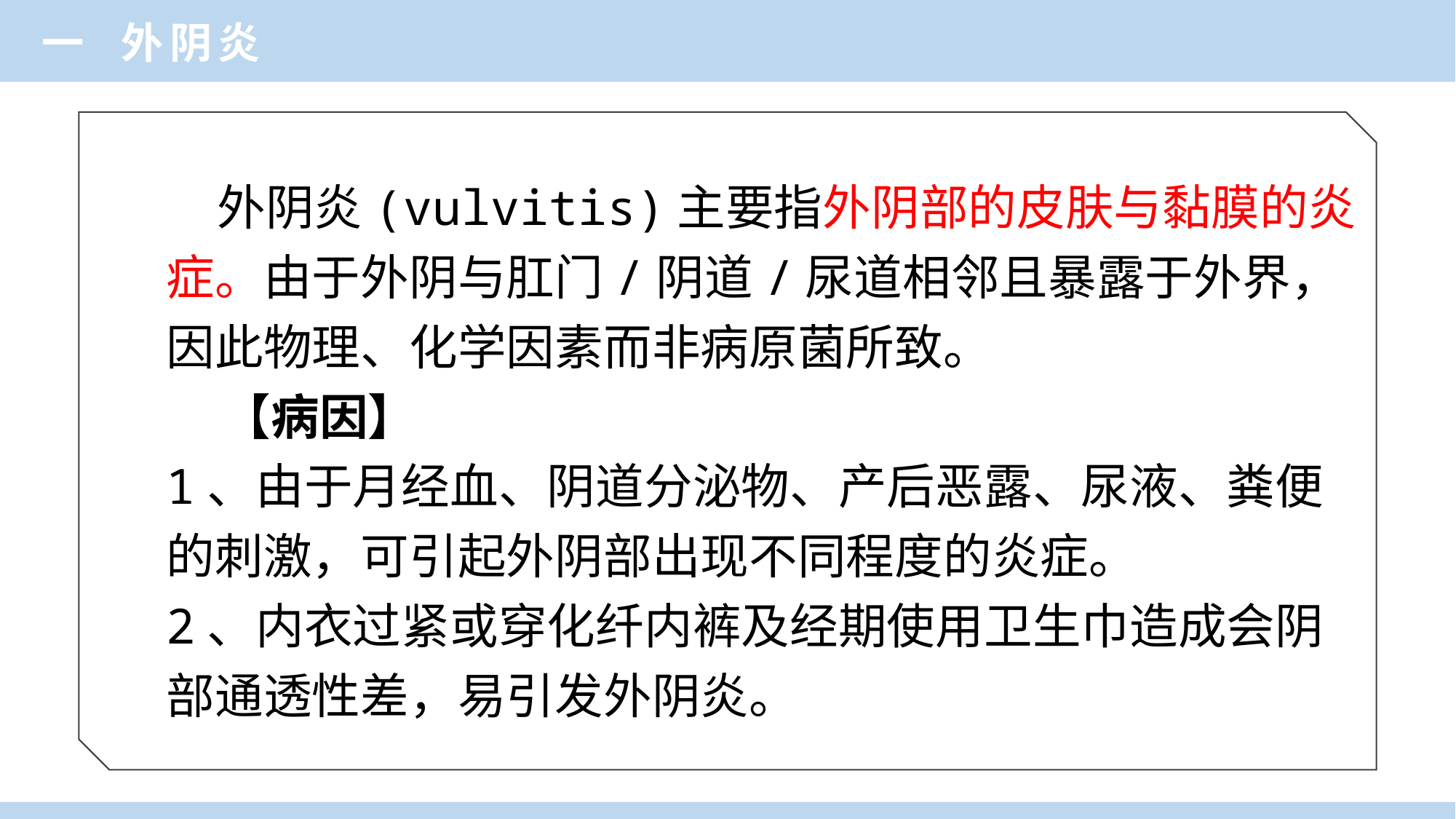

一  外阴炎

    外阴炎(vulvitis)主要指外阴部的皮肤与黏膜的炎
症。由于外阴与肛门/阴道/尿道相邻且暴露于外界，
因此物理、化学因素而非病原菌所致。
    【病因】
1、由于月经血、阴道分泌物、产后恶露、尿液、粪便
的刺激，可引起外阴部出现不同程度的炎症。
2、内衣过紧或穿化纤内裤及经期使用卫生巾造成会阴
部通透性差，易引发外阴炎。